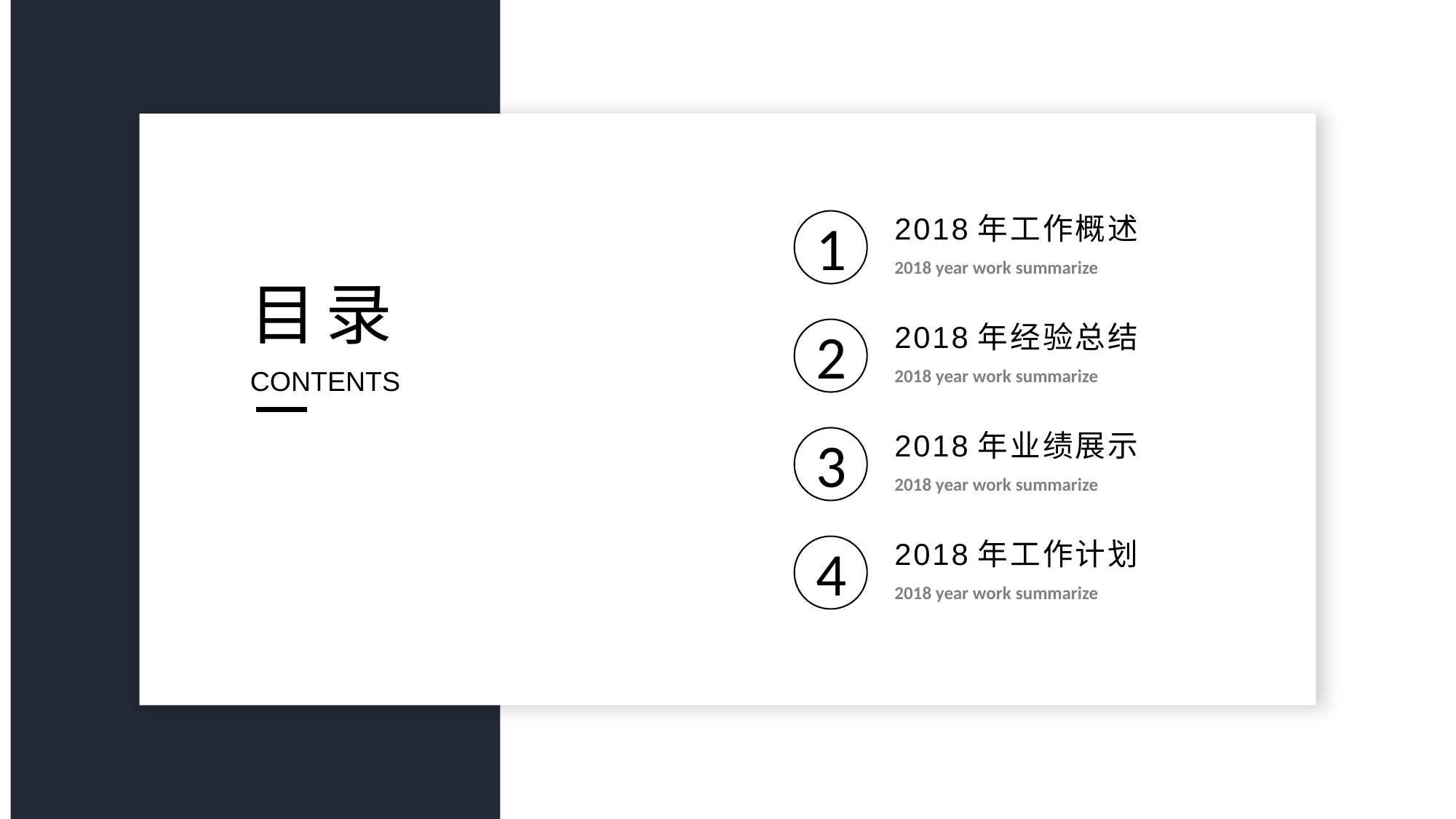

1

2018年工作概述
2018 year work summarize
目录
2

2018年经验总结
2018 year work summarize
CONTENTS
3

2018年业绩展示
2018 year work summarize
4

2018年工作计划
2018 year work summarize